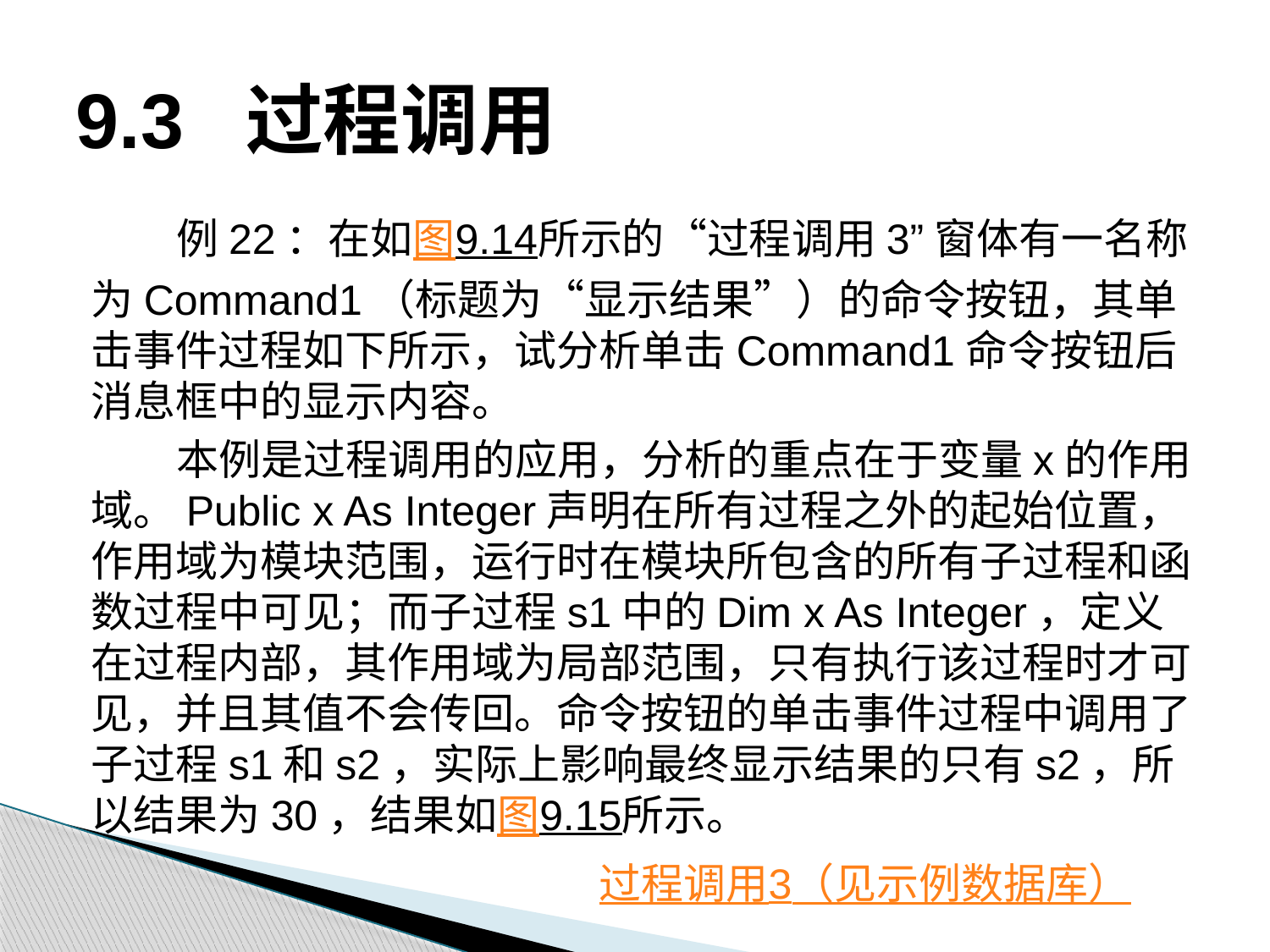

# 9.3  过程调用
例22：在如图9.14所示的“过程调用3”窗体有一名称为Command1（标题为“显示结果”）的命令按钮，其单击事件过程如下所示，试分析单击Command1命令按钮后消息框中的显示内容。
本例是过程调用的应用，分析的重点在于变量x的作用域。Public x As Integer声明在所有过程之外的起始位置，作用域为模块范围，运行时在模块所包含的所有子过程和函数过程中可见；而子过程s1中的Dim x As Integer，定义在过程内部，其作用域为局部范围，只有执行该过程时才可见，并且其值不会传回。命令按钮的单击事件过程中调用了子过程s1和s2，实际上影响最终显示结果的只有s2，所以结果为30，结果如图9.15所示。
				过程调用3（见示例数据库）